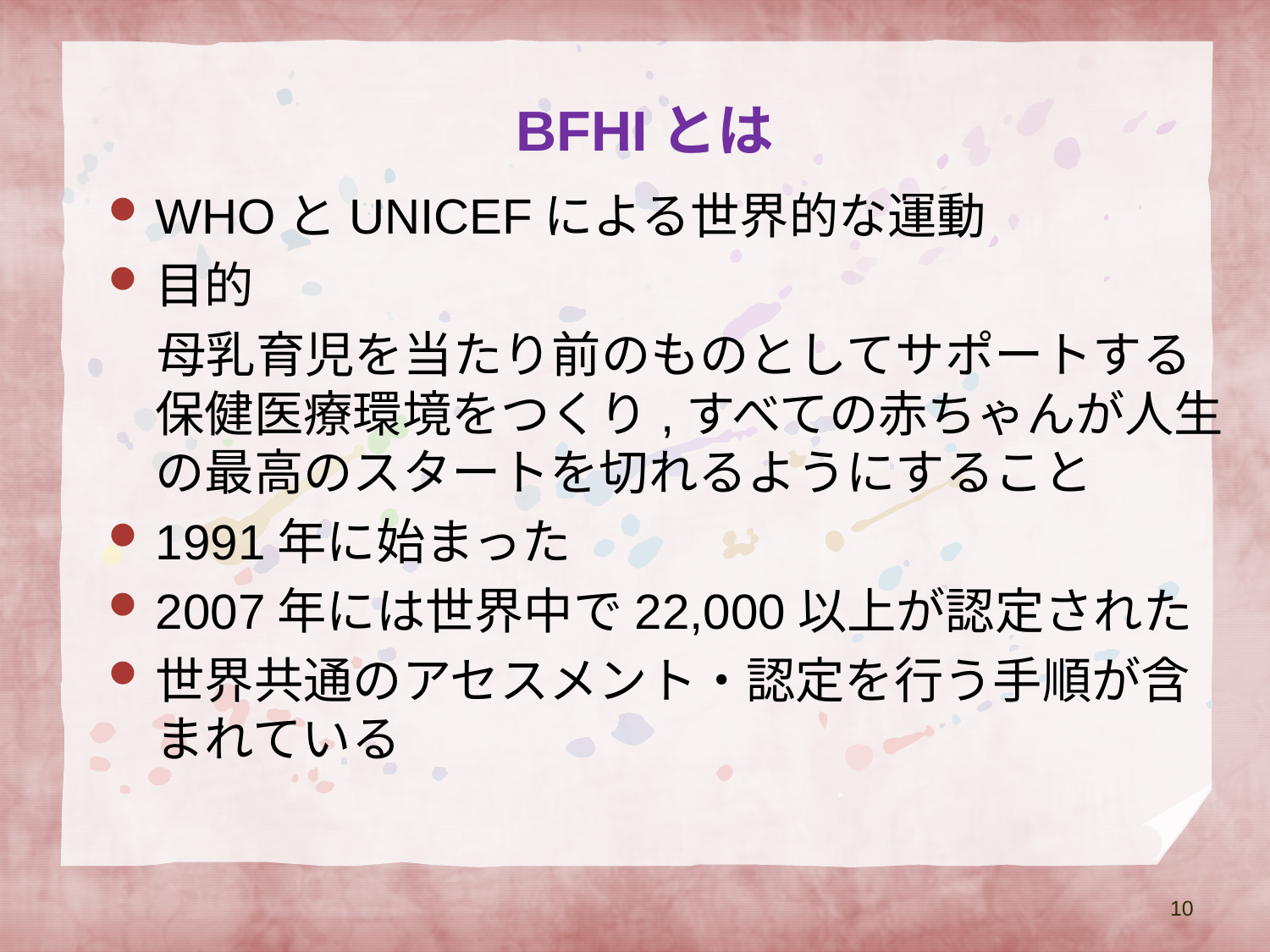

# BFHIとは
WHOとUNICEFによる世界的な運動
目的
　母乳育児を当たり前のものとしてサポートする保健医療環境をつくり,すべての赤ちゃんが人生の最高のスタートを切れるようにすること
1991年に始まった
2007年には世界中で22,000以上が認定された
世界共通のアセスメント・認定を行う手順が含まれている
10